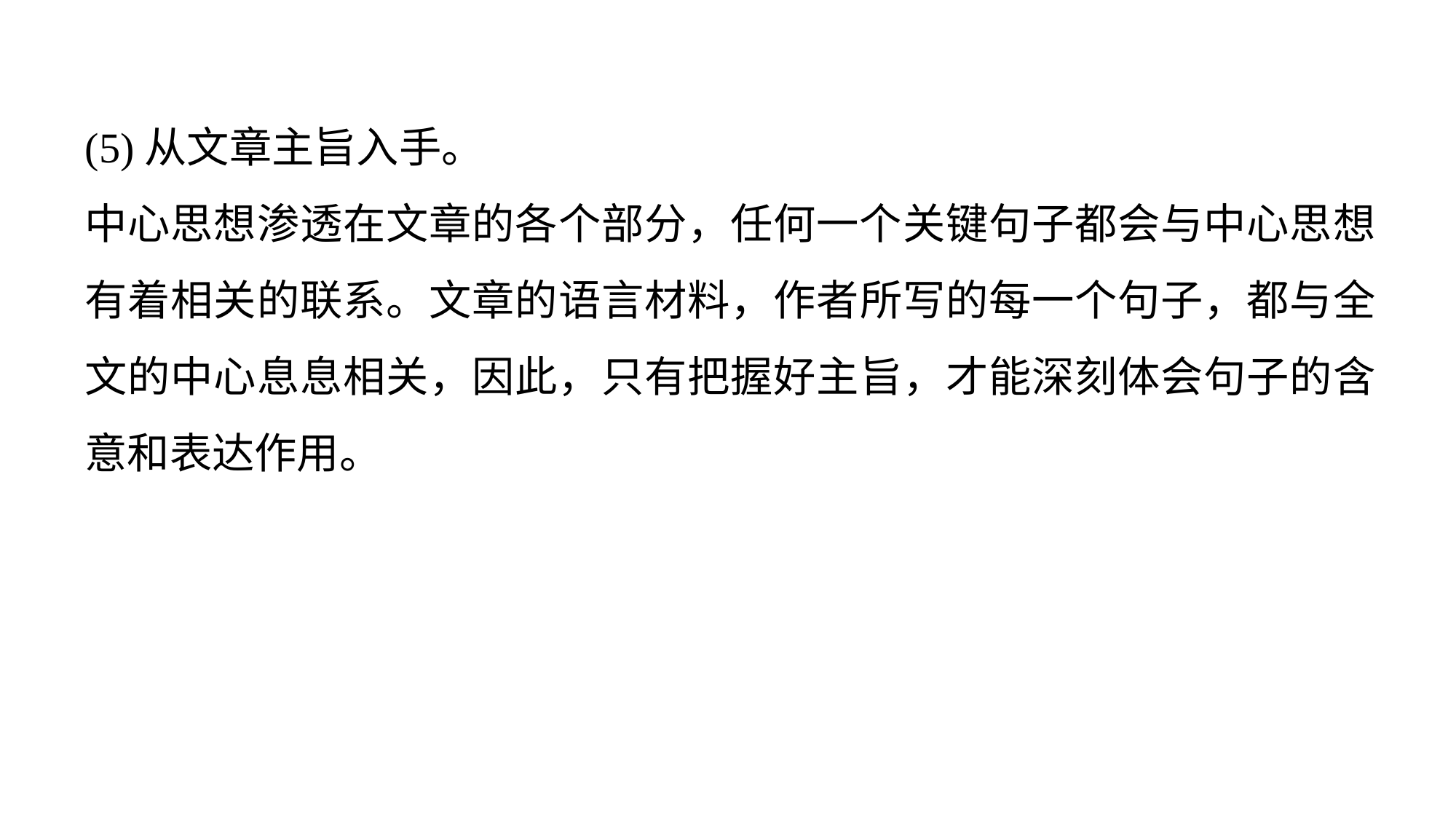

(5)从文章主旨入手。
中心思想渗透在文章的各个部分，任何一个关键句子都会与中心思想有着相关的联系。文章的语言材料，作者所写的每一个句子，都与全文的中心息息相关，因此，只有把握好主旨，才能深刻体会句子的含意和表达作用。